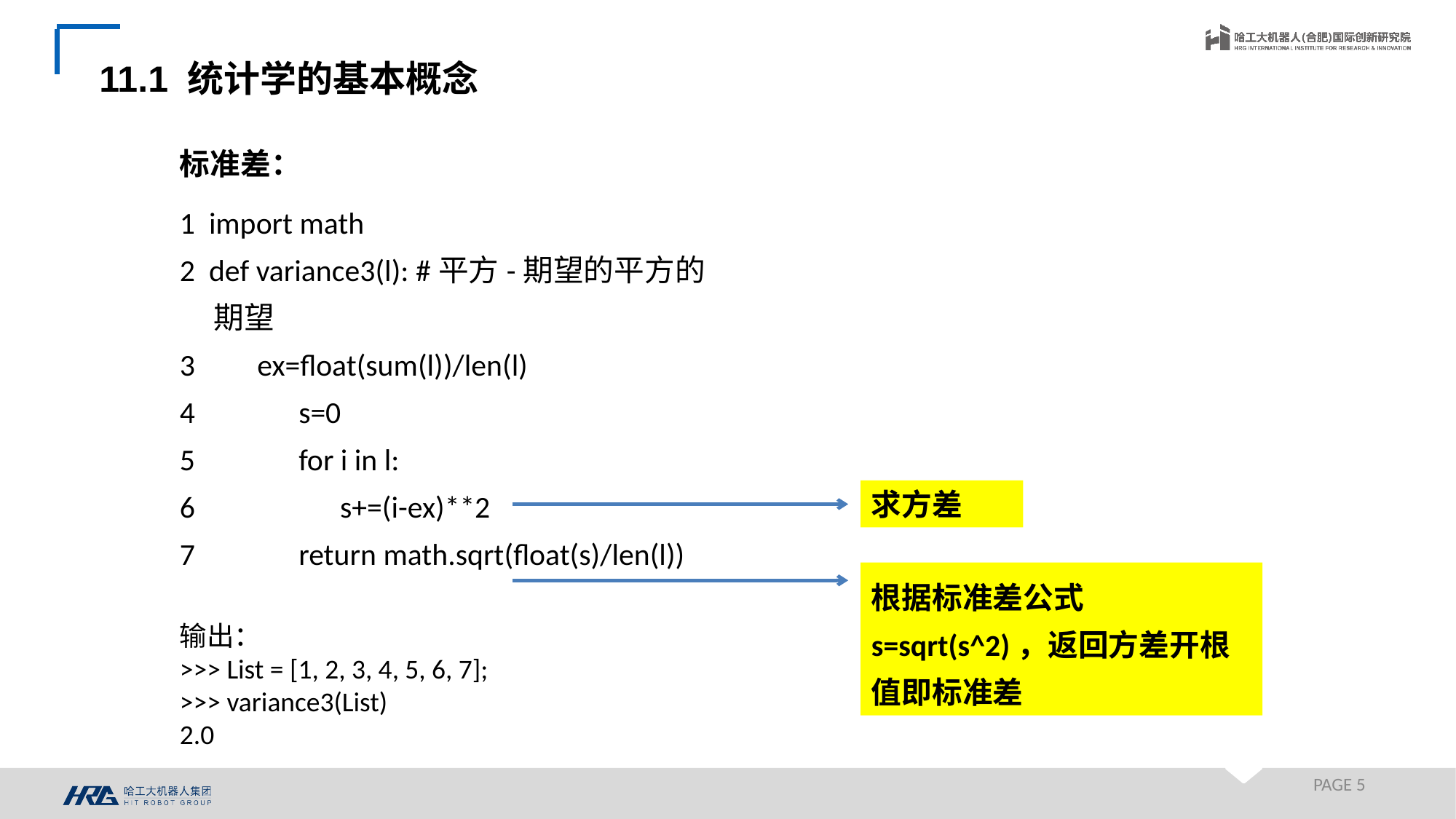

11.1 统计学的基本概念
标准差：
1  import math
2  def variance3(l): #平方-期望的平方的
    期望
3         ex=float(sum(l))/len(l)
4               s=0
5               for i in l:
6                     s+=(i-ex)**2
7               return math.sqrt(float(s)/len(l))
求方差
根据标准差公式s=sqrt(s^2)，返回方差开根值即标准差
输出：
>>> List = [1, 2, 3, 4, 5, 6, 7];
>>> variance3(List)
2.0